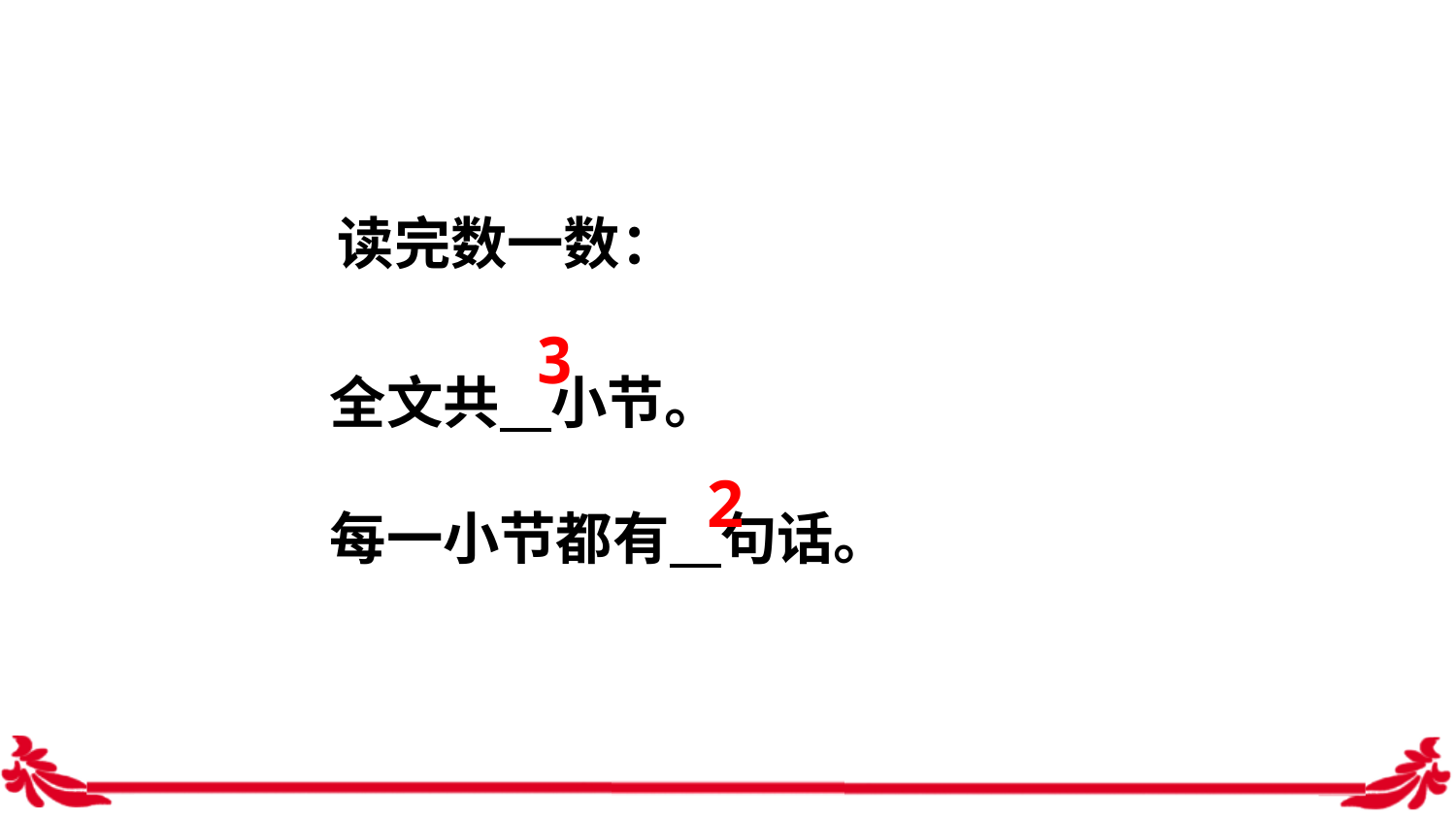

读完数一数：
全文共    小节。
每一小节都有    句话。
3
2